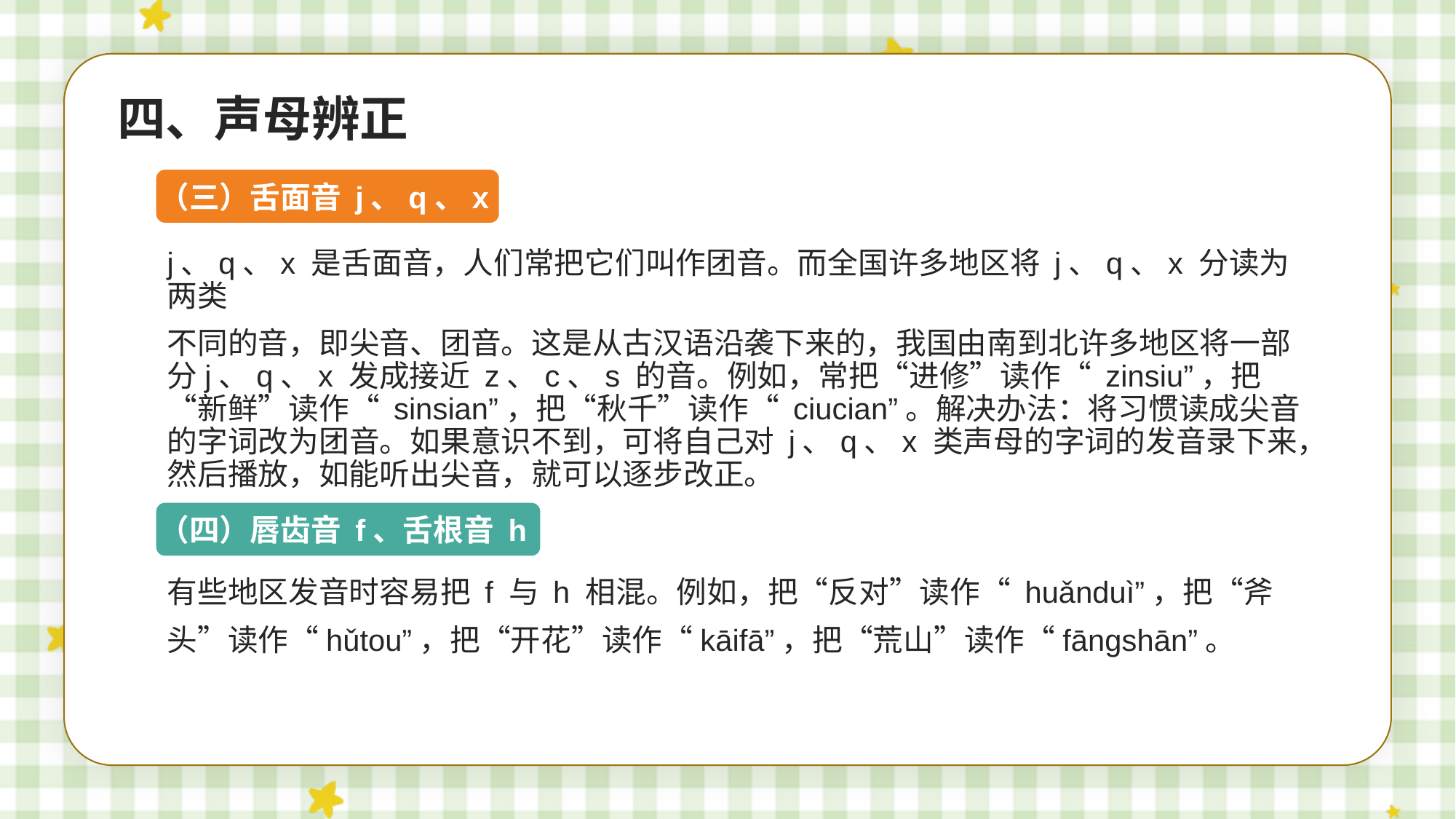

四、声母辨正
（三）舌面音 j、q、x
j、q、x 是舌面音，人们常把它们叫作团音。而全国许多地区将 j、q、x 分读为两类
不同的音，即尖音、团音。这是从古汉语沿袭下来的，我国由南到北许多地区将一部分j、q、x 发成接近 z、c、s 的音。例如，常把“进修”读作“ zinsiu”，把“新鲜”读作“ sinsian”，把“秋千”读作“ ciucian”。解决办法：将习惯读成尖音的字词改为团音。如果意识不到，可将自己对 j、q、x 类声母的字词的发音录下来，然后播放，如能听出尖音，就可以逐步改正。
（四）唇齿音 f、舌根音 h
有些地区发音时容易把 f 与 h 相混。例如，把“反对”读作“ huǎnduì”，把“斧
头”读作“hǔtou”，把“开花”读作“kāifā”，把“荒山”读作“fānɡshān”。